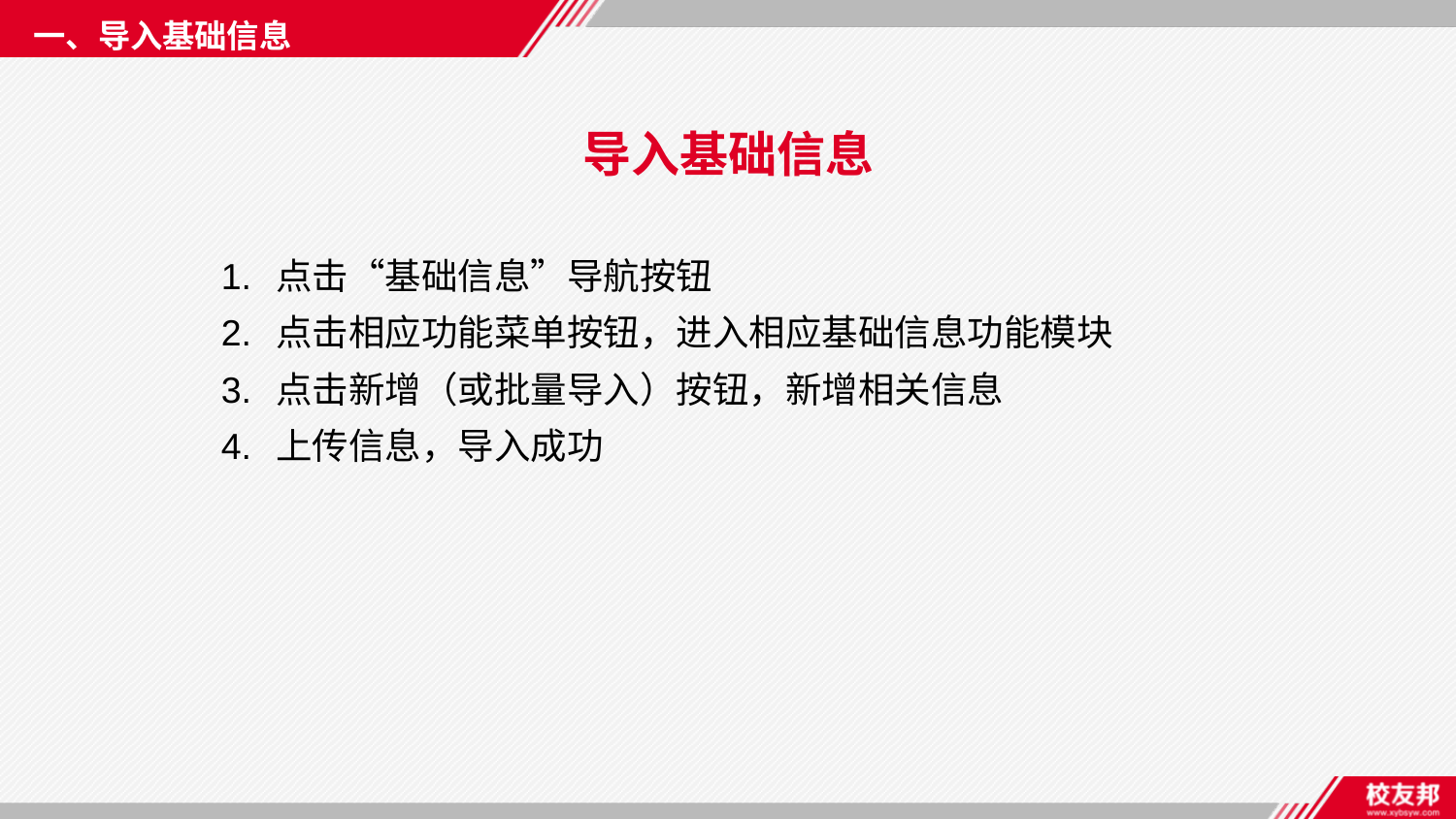

一、导入基础信息
导入基础信息

点击“基础信息”导航按钮
点击相应功能菜单按钮，进入相应基础信息功能模块
点击新增（或批量导入）按钮，新增相关信息
上传信息，导入成功